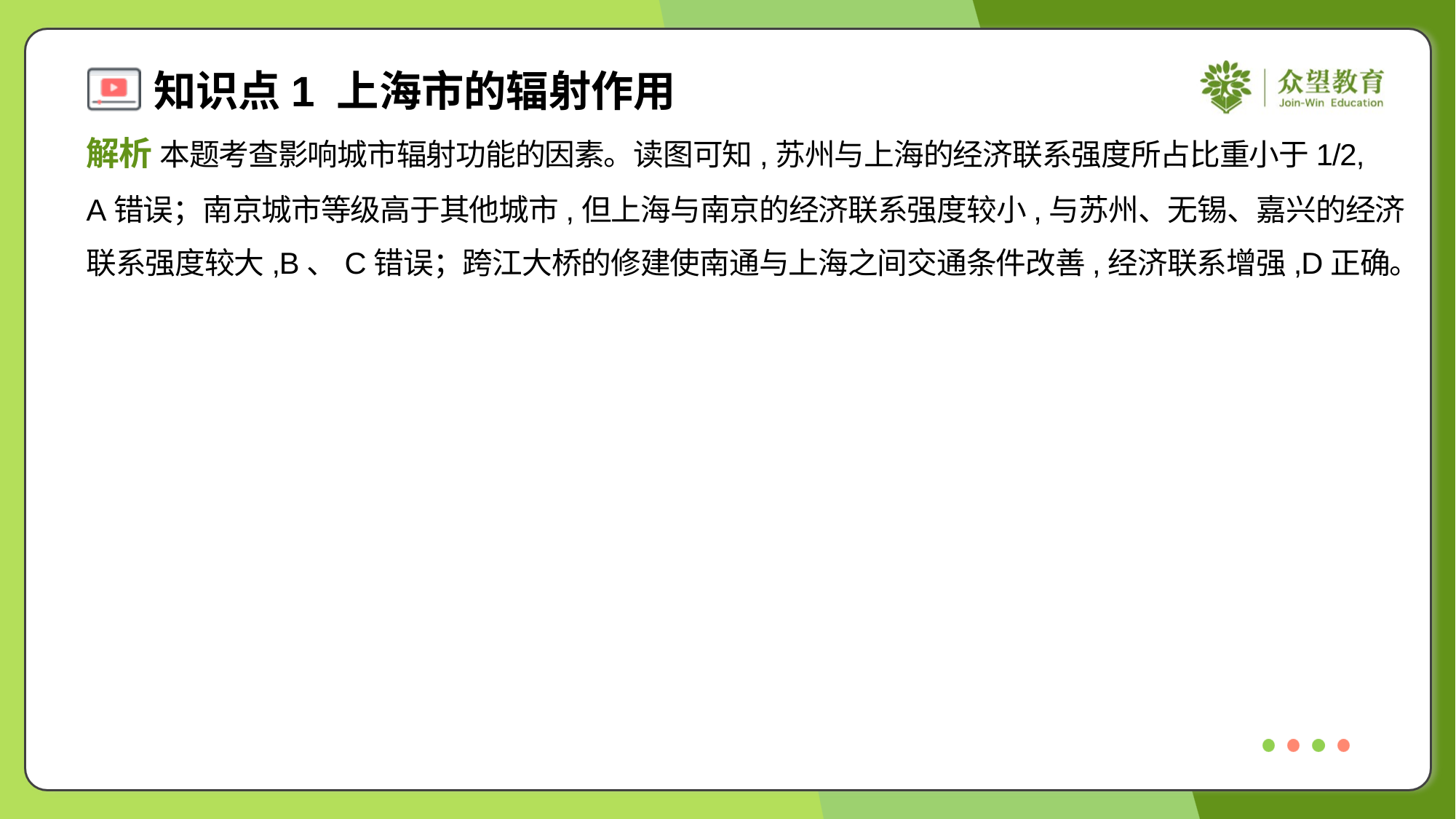

解析 本题考查影响城市辐射功能的因素。读图可知,苏州与上海的经济联系强度所占比重小于1/2,
A错误；南京城市等级高于其他城市,但上海与南京的经济联系强度较小,与苏州、无锡、嘉兴的经济
联系强度较大,B、C错误；跨江大桥的修建使南通与上海之间交通条件改善,经济联系增强,D正确。